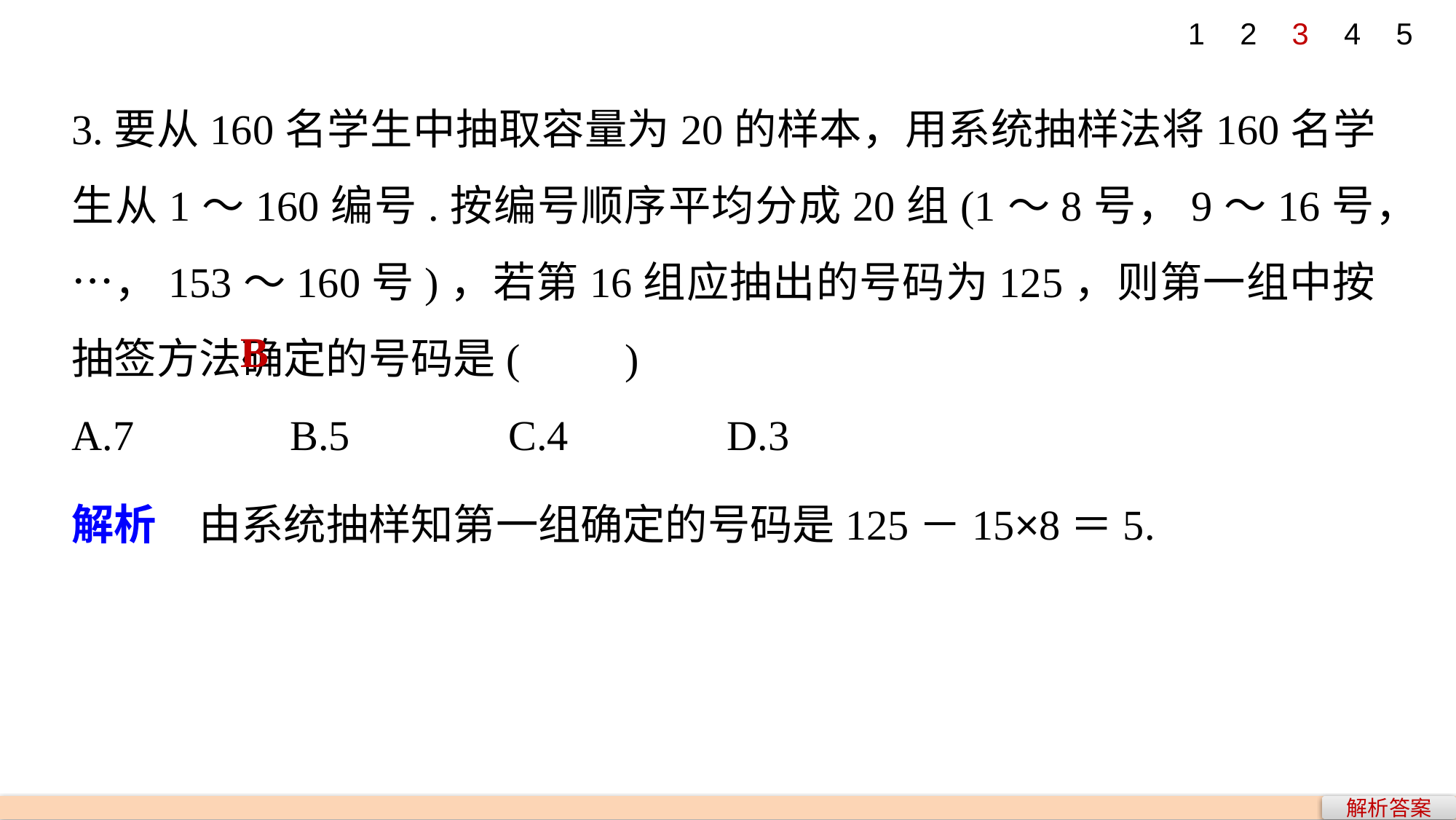

1
2
3
4
5
3.要从160名学生中抽取容量为20的样本，用系统抽样法将160名学生从1～160编号.按编号顺序平均分成20组(1～8号，9～16号，…，153～160号)，若第16组应抽出的号码为125，则第一组中按抽签方法确定的号码是(　　)
A.7  		B.5		C.4  		D.3
B
解析　由系统抽样知第一组确定的号码是125－15×8＝5.
解析答案